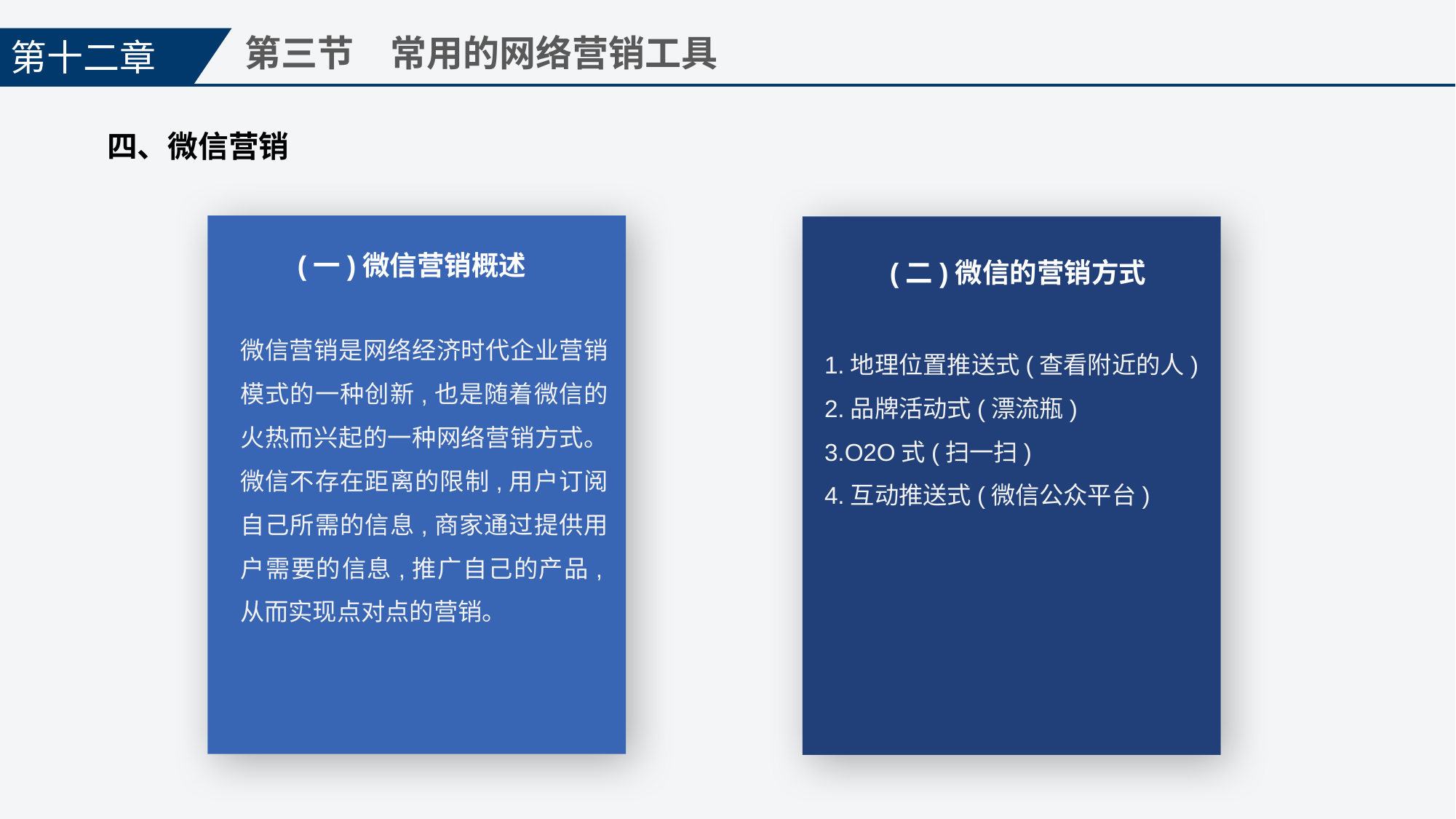

第十二章
第三节　常用的网络营销工具
四、微信营销

(一)微信营销概述
(二)微信的营销方式
微信营销是网络经济时代企业营销模式的一种创新,也是随着微信的火热而兴起的一种网络营销方式。微信不存在距离的限制,用户订阅自己所需的信息,商家通过提供用户需要的信息,推广自己的产品,从而实现点对点的营销。
1.地理位置推送式(查看附近的人)
2.品牌活动式(漂流瓶)
3.O2O式(扫一扫)
4.互动推送式(微信公众平台)